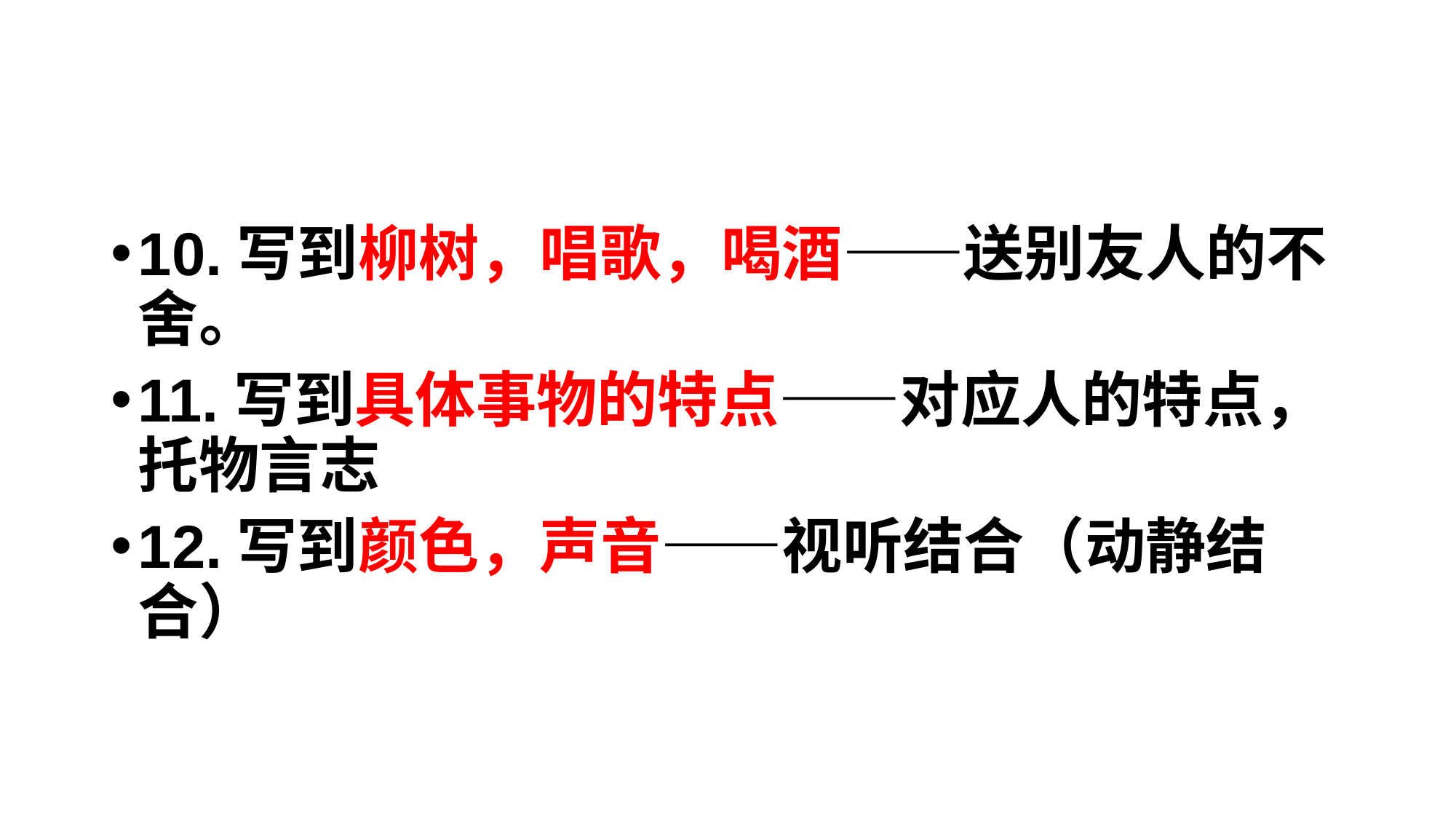

#
10.写到柳树，唱歌，喝酒——送别友人的不舍。
11.写到具体事物的特点——对应人的特点，托物言志
12.写到颜色，声音——视听结合（动静结合）